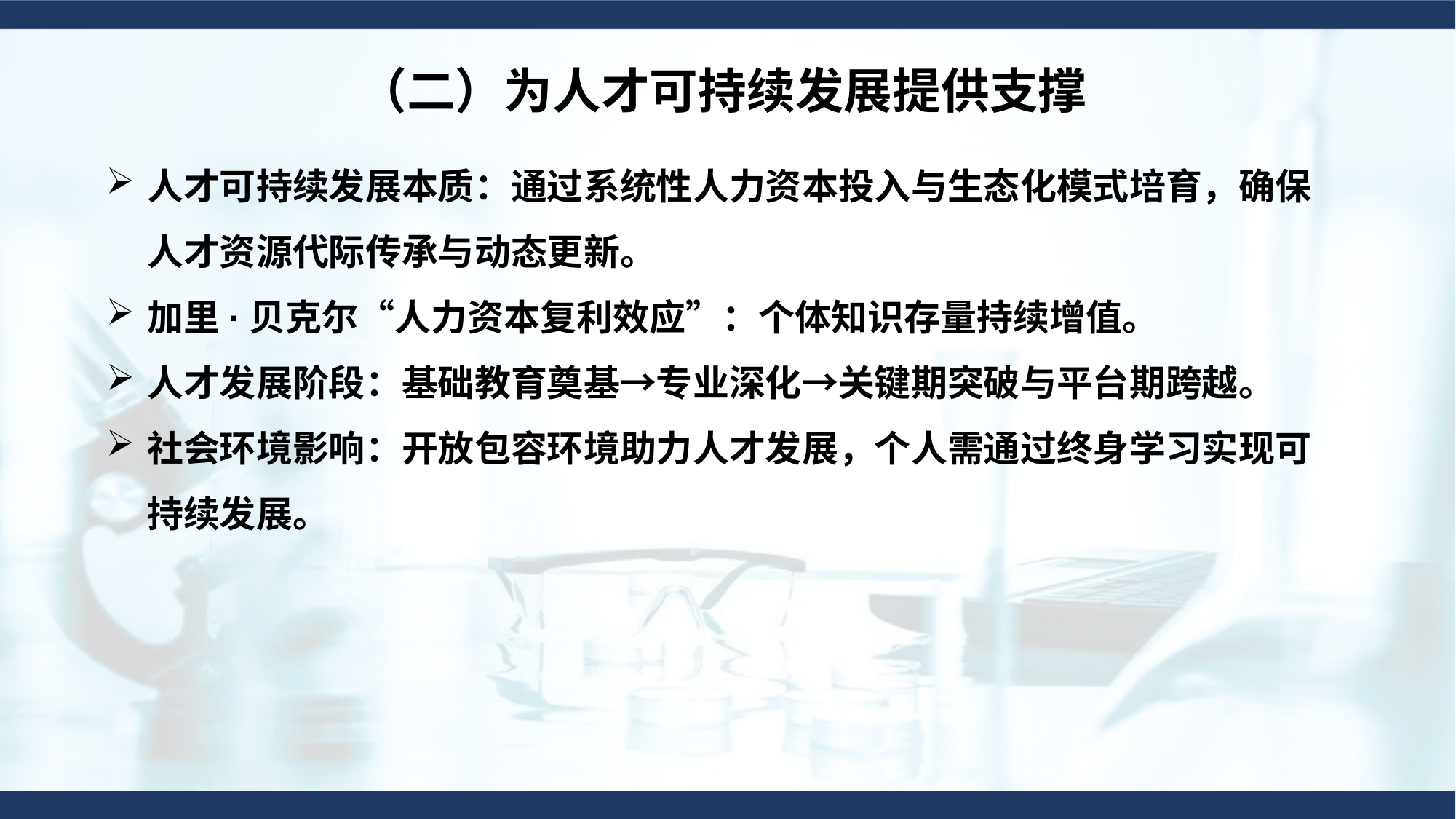

（二）为人才可持续发展提供支撑

人才可持续发展本质：通过系统性人力资本投入与生态化模式培育，确保人才资源代际传承与动态更新。
加里·贝克尔“人力资本复利效应”：个体知识存量持续增值。
人才发展阶段：基础教育奠基→专业深化→关键期突破与平台期跨越。
社会环境影响：开放包容环境助力人才发展，个人需通过终身学习实现可持续发展。